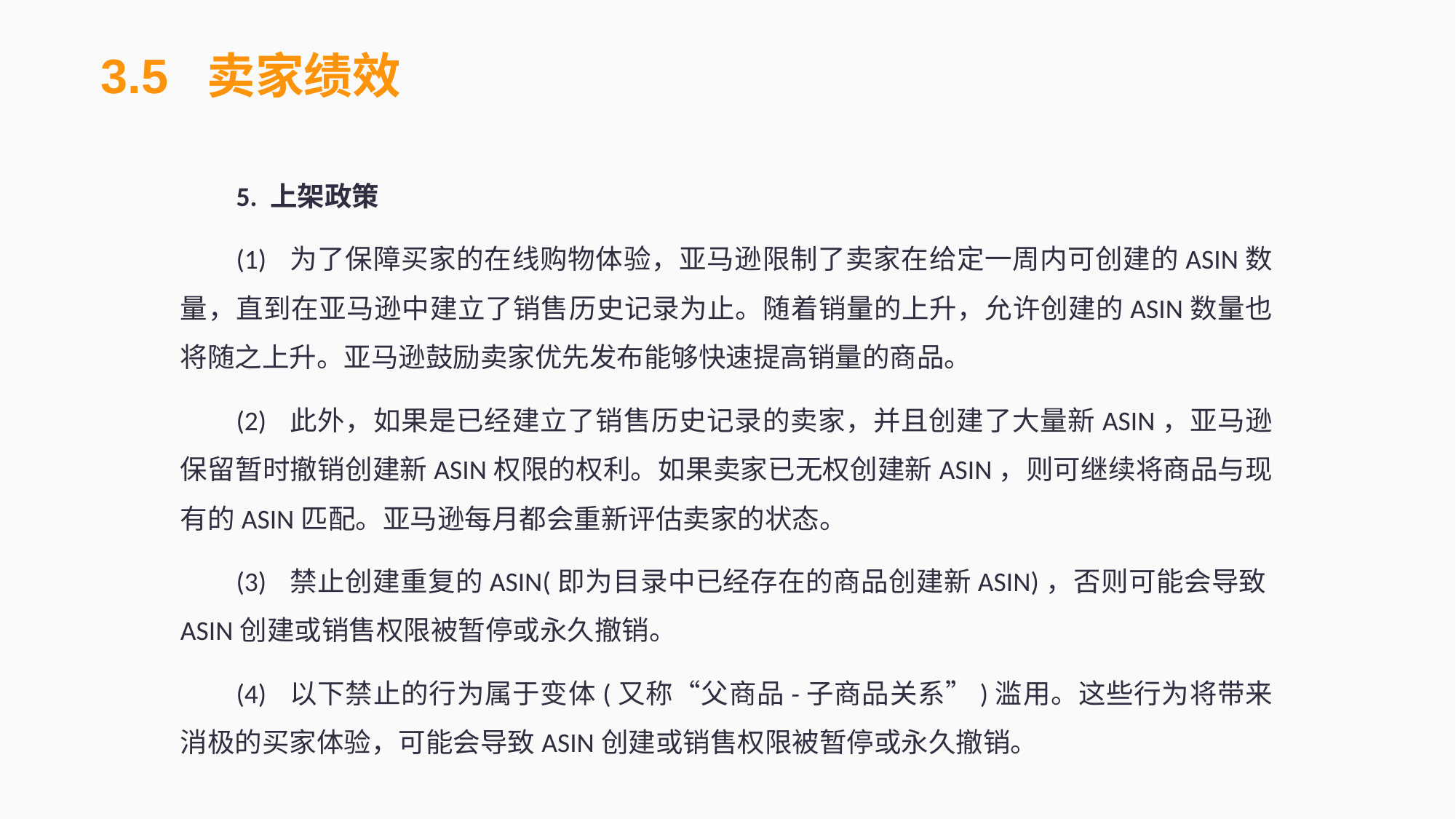

3.5  卖家绩效
5. 上架政策
(1)	为了保障买家的在线购物体验，亚马逊限制了卖家在给定一周内可创建的ASIN数量，直到在亚马逊中建立了销售历史记录为止。随着销量的上升，允许创建的ASIN数量也将随之上升。亚马逊鼓励卖家优先发布能够快速提高销量的商品。
(2)	此外，如果是已经建立了销售历史记录的卖家，并且创建了大量新ASIN，亚马逊保留暂时撤销创建新ASIN权限的权利。如果卖家已无权创建新ASIN，则可继续将商品与现有的ASIN匹配。亚马逊每月都会重新评估卖家的状态。
(3)	禁止创建重复的ASIN(即为目录中已经存在的商品创建新ASIN)，否则可能会导致ASIN创建或销售权限被暂停或永久撤销。
(4)	以下禁止的行为属于变体(又称“父商品-子商品关系”)滥用。这些行为将带来消极的买家体验，可能会导致ASIN创建或销售权限被暂停或永久撤销。